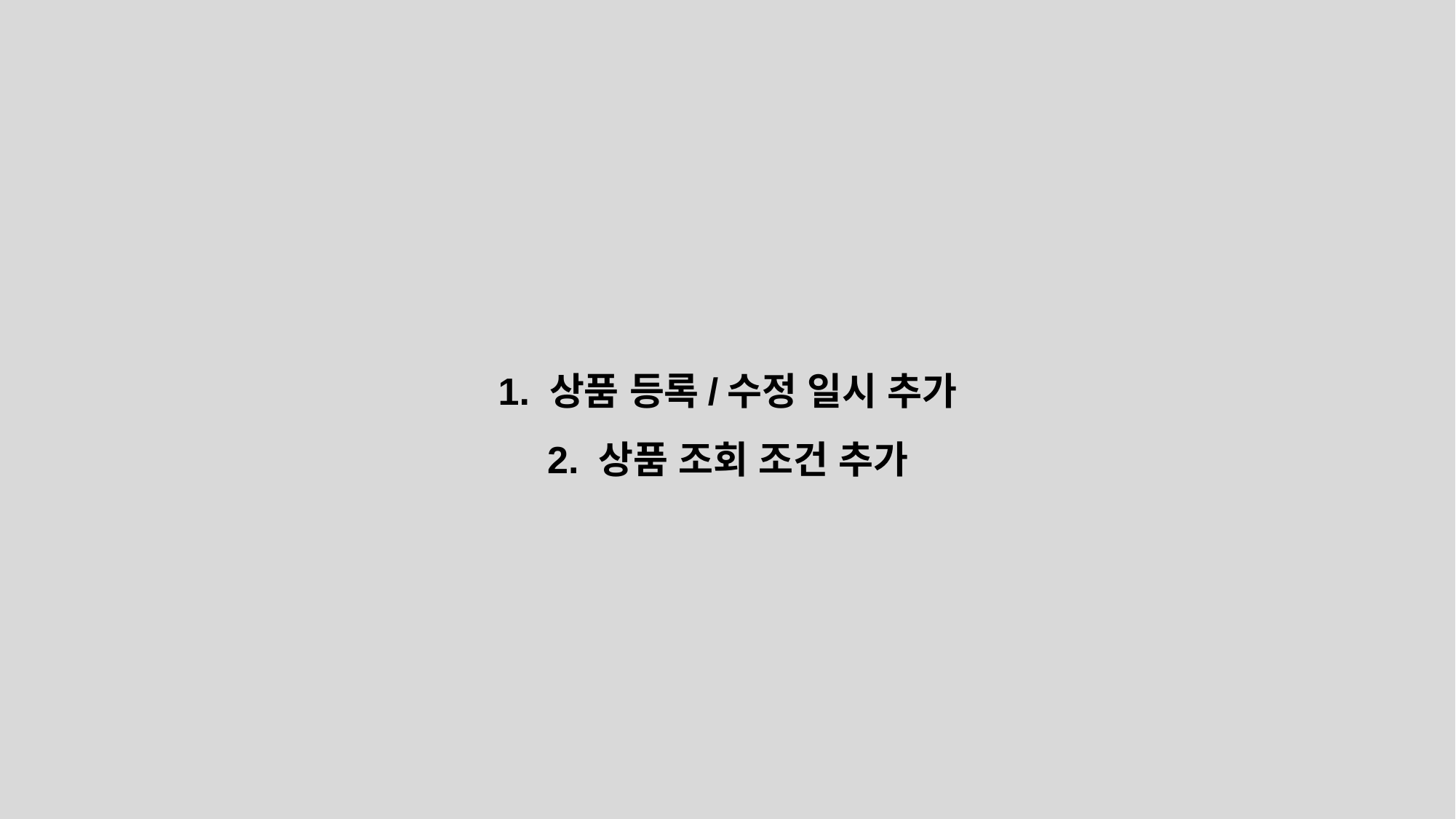

1. 상품 등록/수정 일시 추가
2. 상품 조회 조건 추가